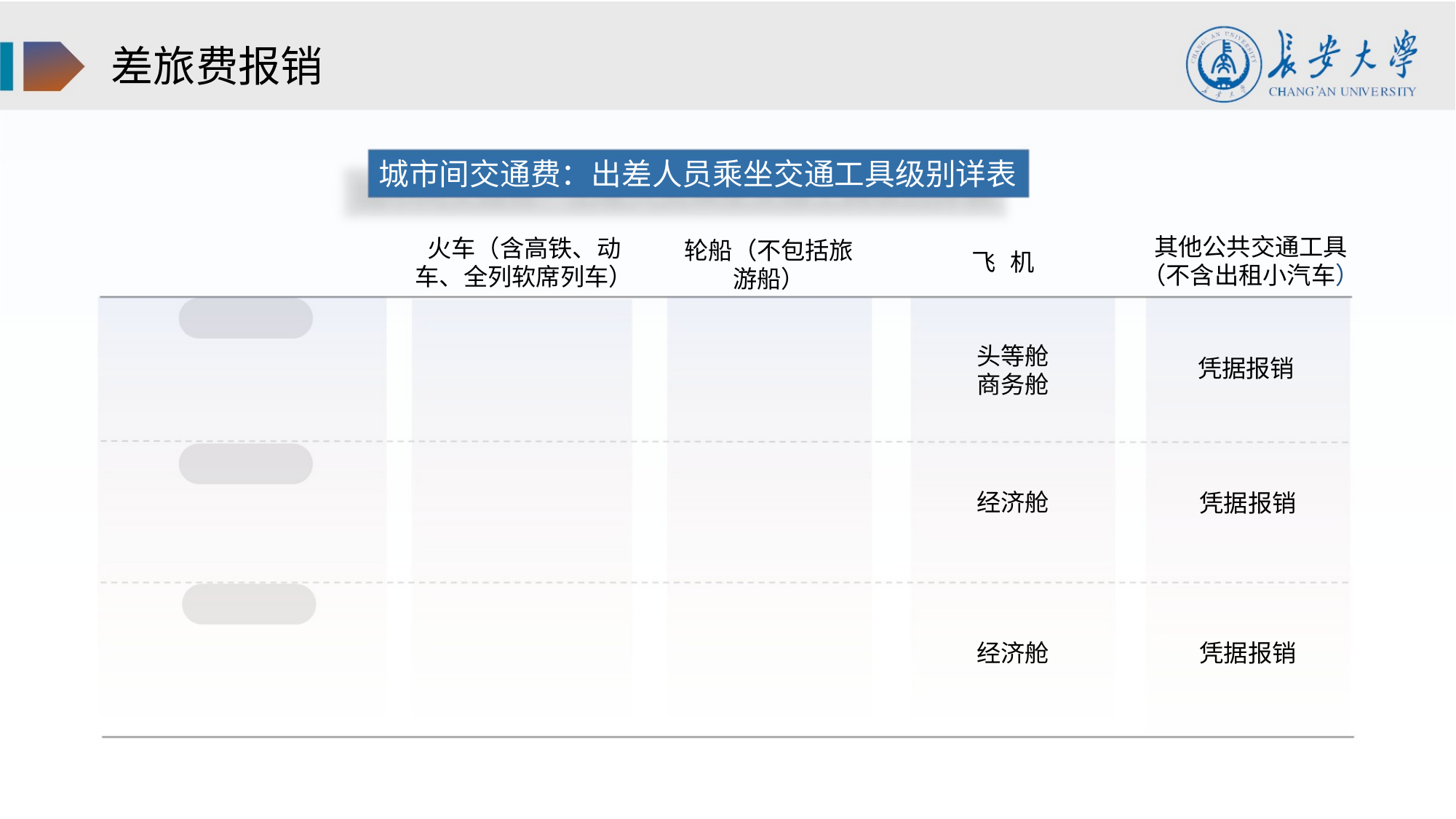

差旅费报销
城市间交通费：出差人员乘坐交通工具级别详表
其他公共交通工具
（不含出租小汽车）
火车（含高铁、动
车、全列软席列车）
轮船（不包括旅
游船）
飞 机
头等舱
商务舱
凭据报销
凭据报销
经济舱
经济舱
凭据报销